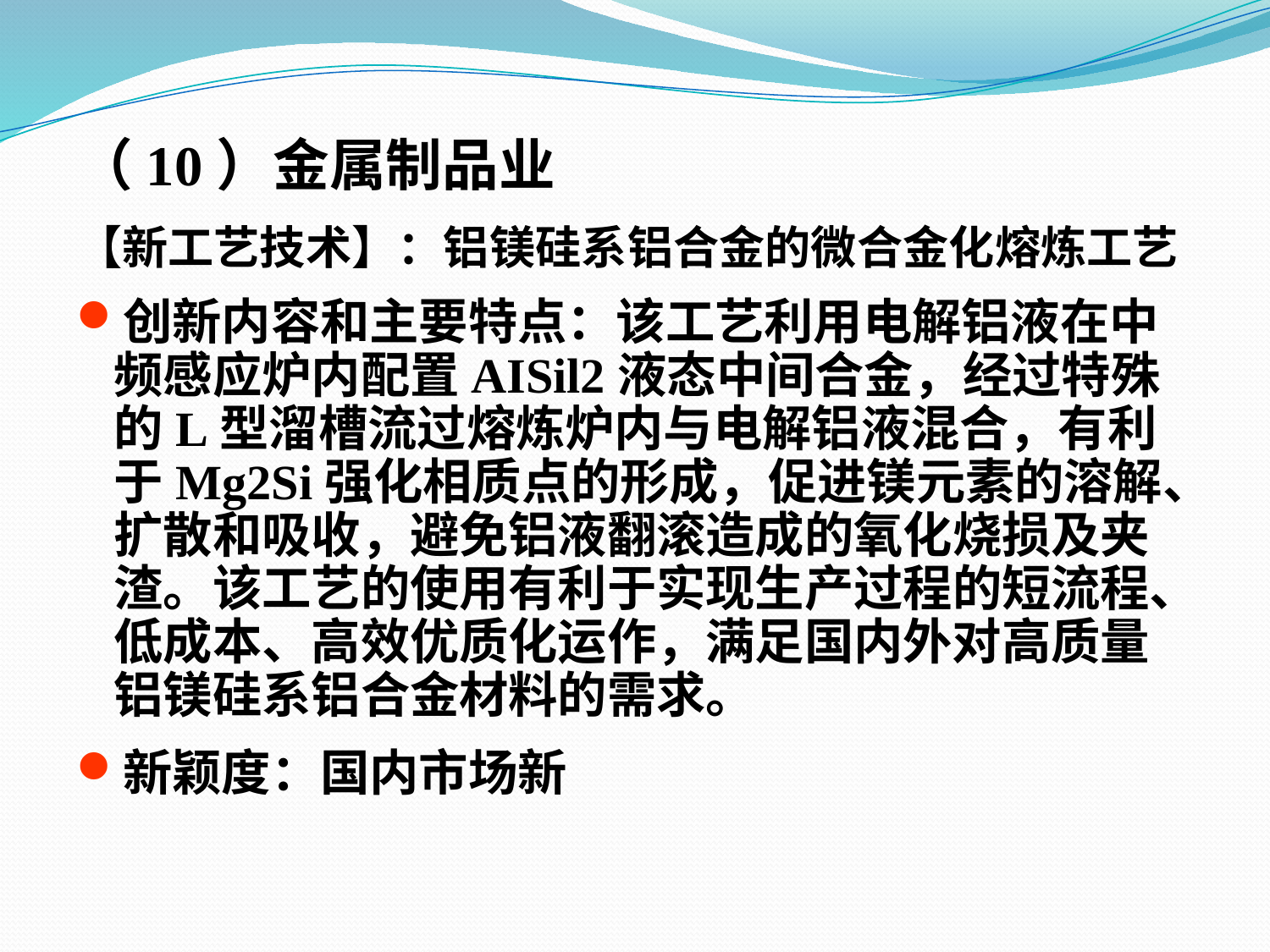

（10）金属制品业
【新工艺技术】：铝镁硅系铝合金的微合金化熔炼工艺
创新内容和主要特点：该工艺利用电解铝液在中频感应炉内配置AISil2液态中间合金，经过特殊的L型溜槽流过熔炼炉内与电解铝液混合，有利于Mg2Si强化相质点的形成，促进镁元素的溶解、扩散和吸收，避免铝液翻滚造成的氧化烧损及夹渣。该工艺的使用有利于实现生产过程的短流程、低成本、高效优质化运作，满足国内外对高质量铝镁硅系铝合金材料的需求。
新颖度：国内市场新